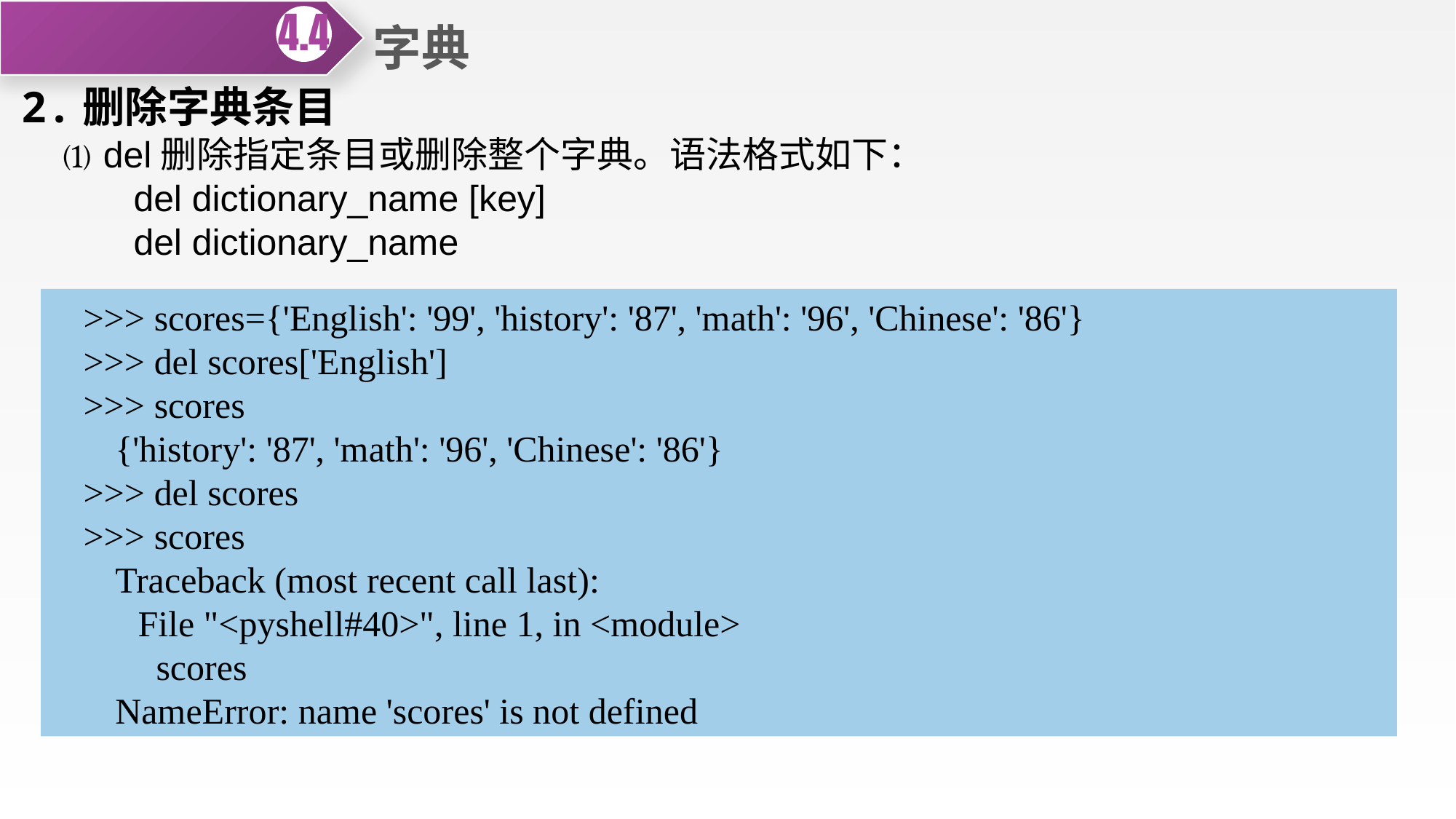

字典

4.4
2.删除字典条目
    ⑴ del删除指定条目或删除整个字典。语法格式如下：
           del dictionary_name [key]
           del dictionary_name
>>> scores={'English': '99', 'history': '87', 'math': '96', 'Chinese': '86'}
>>> del scores['English']
>>> scores
{'history': '87', 'math': '96', 'Chinese': '86'}
>>> del scores
>>> scores
Traceback (most recent call last):
      File "<pyshell#40>", line 1, in <module>
        scores
NameError: name 'scores' is not defined